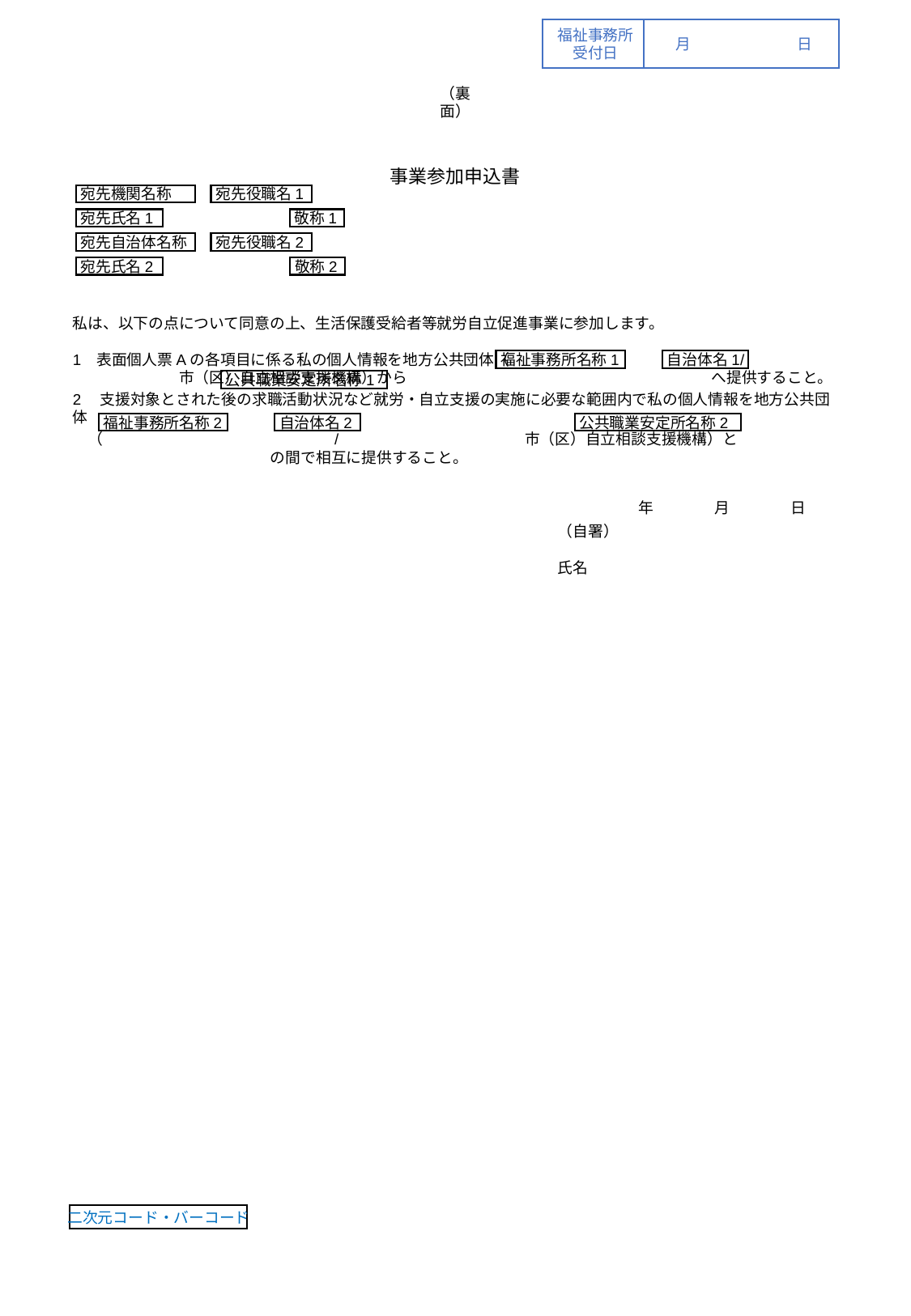

福祉事務所
受付日
月	日
（裏面）
事業参加申込書
宛先機関名称
宛先役職名1
宛先氏名1
敬称1
宛先自治体名称
宛先役職名2
宛先氏名2
敬称2
私は、以下の点について同意の上、生活保護受給者等就労自立促進事業に参加します。

1	表面個人票Aの各項目に係る私の個人情報を地方公共団体（　　　　　　　　　　　　　　　/　　　　　　　　　　　　市（区）自立相談支援機構）から　　　　　　　　　　　　　　　　　　　　へ提供すること。
2　支援対象とされた後の求職活動状況など就労・自立支援の実施に必要な範囲内で私の個人情報を地方公共団体
　（　　　　　　　　　　　　　　　/　　　　　　　　　　　　市（区）自立相談支援機構）と　　　　　　　　　　　　　　　　　　　の間で相互に提供すること。
福祉事務所名称1
自治体名1
公共職業安定所名称1
福祉事務所名称2
自治体名2
公共職業安定所名称2
　　年　　　　月　　　　日
（自署）
　　　　　氏名
二次元コード・バーコード